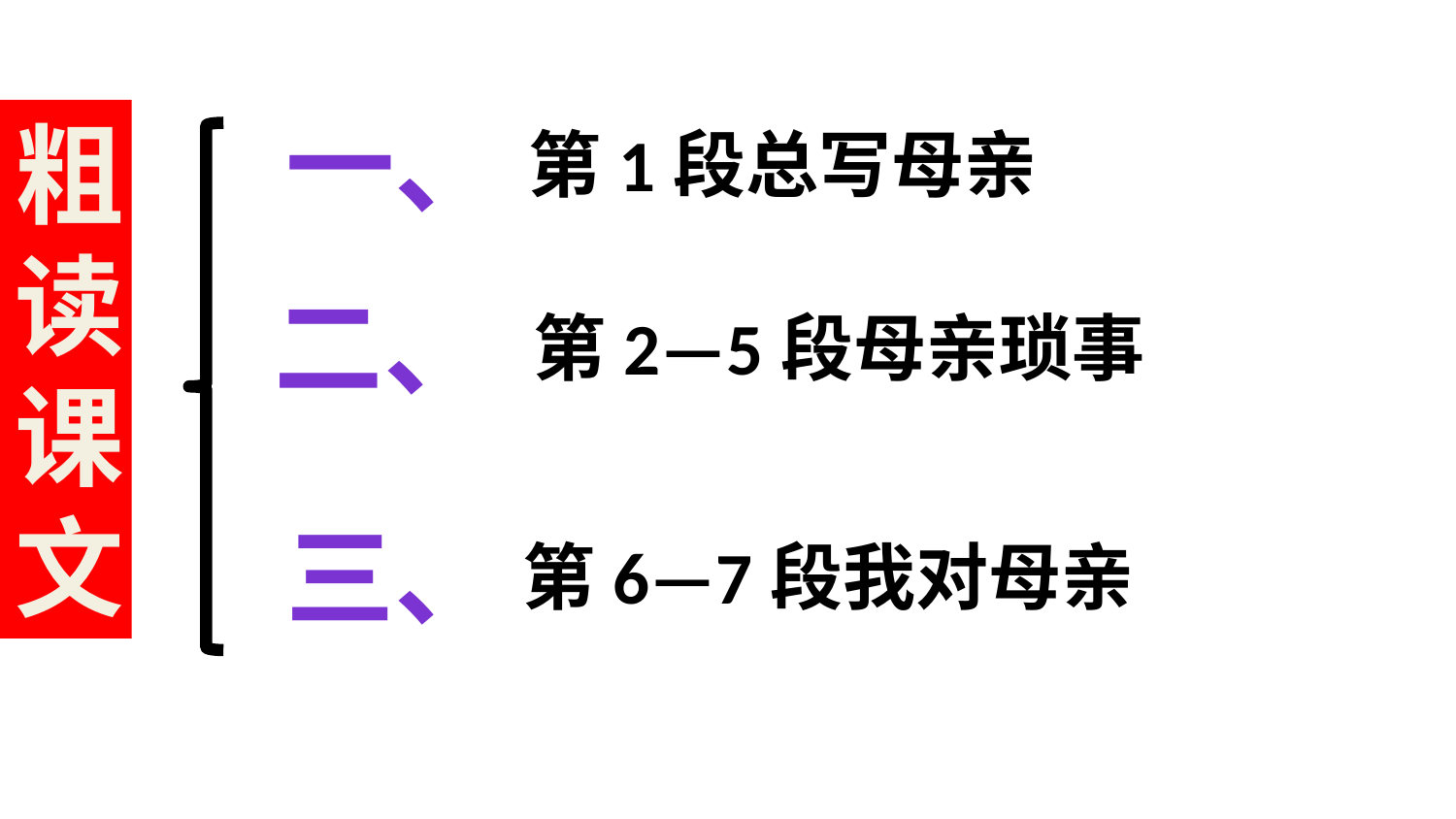

一、
粗读课文
第1段总写母亲

二、
第2—5段母亲琐事
三、
第6—7段我对母亲